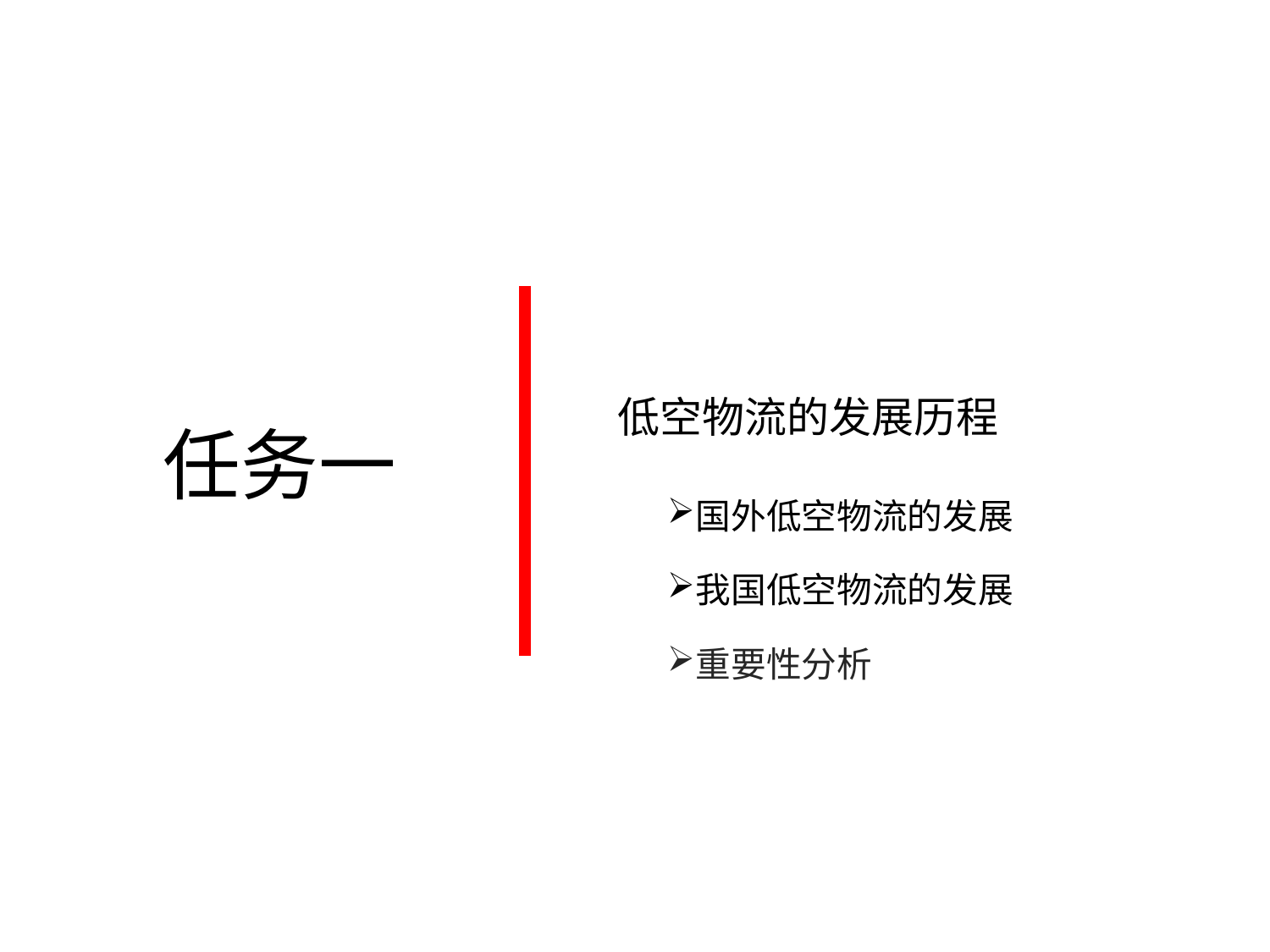

低空物流的发展历程
国外低空物流的发展
我国低空物流的发展
重要性分析

任务一